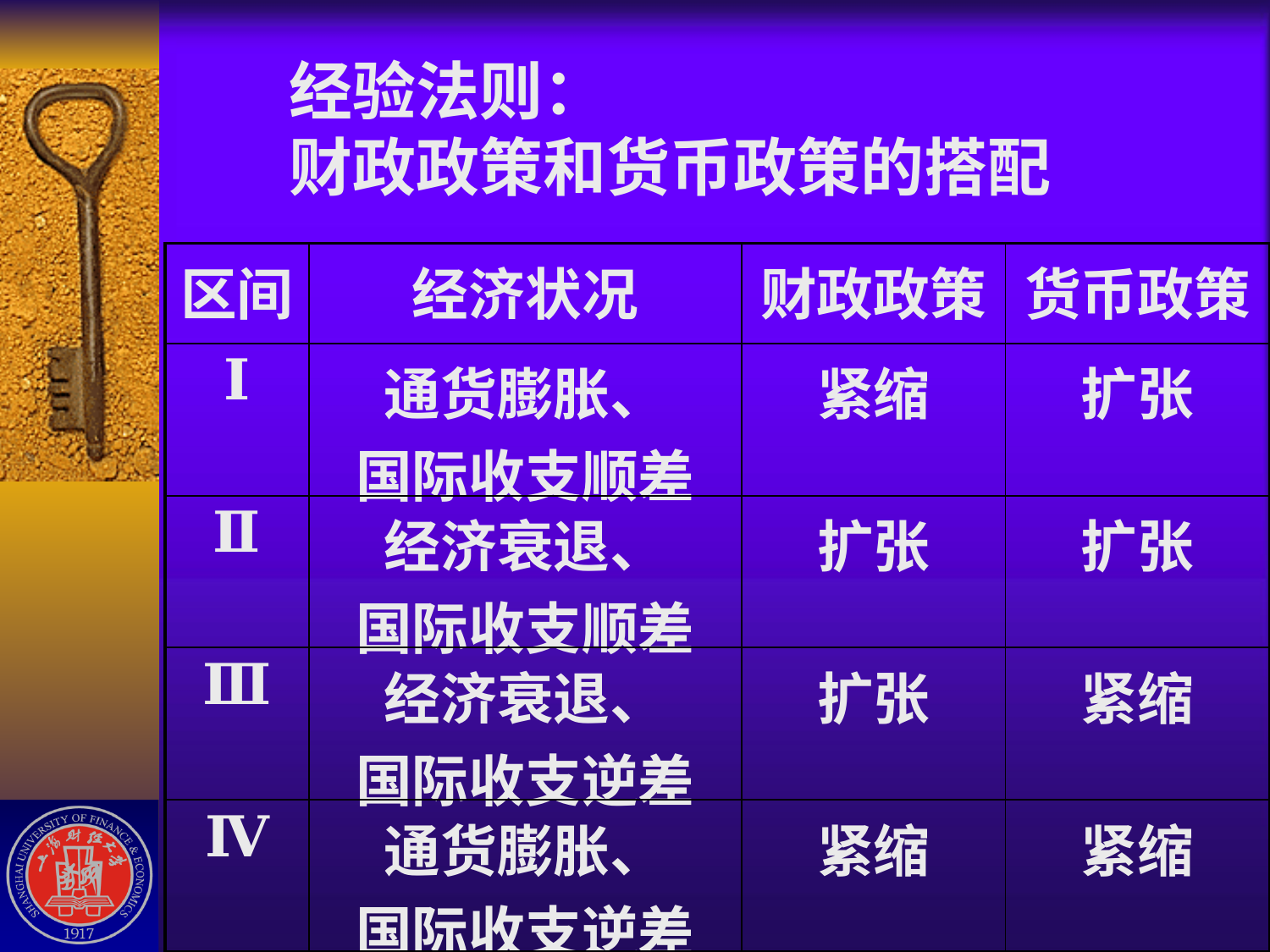

经验法则：
财政政策和货币政策的搭配
| 区间 | 经济状况 | 财政政策 | 货币政策 |
| --- | --- | --- | --- |
| Ⅰ | 通货膨胀、 国际收支顺差 | 紧缩 | 扩张 |
| Ⅱ | 经济衰退、 国际收支顺差 | 扩张 | 扩张 |
| Ⅲ | 经济衰退、 国际收支逆差 | 扩张 | 紧缩 |
| Ⅳ | 通货膨胀、 国际收支逆差 | 紧缩 | 紧缩 |